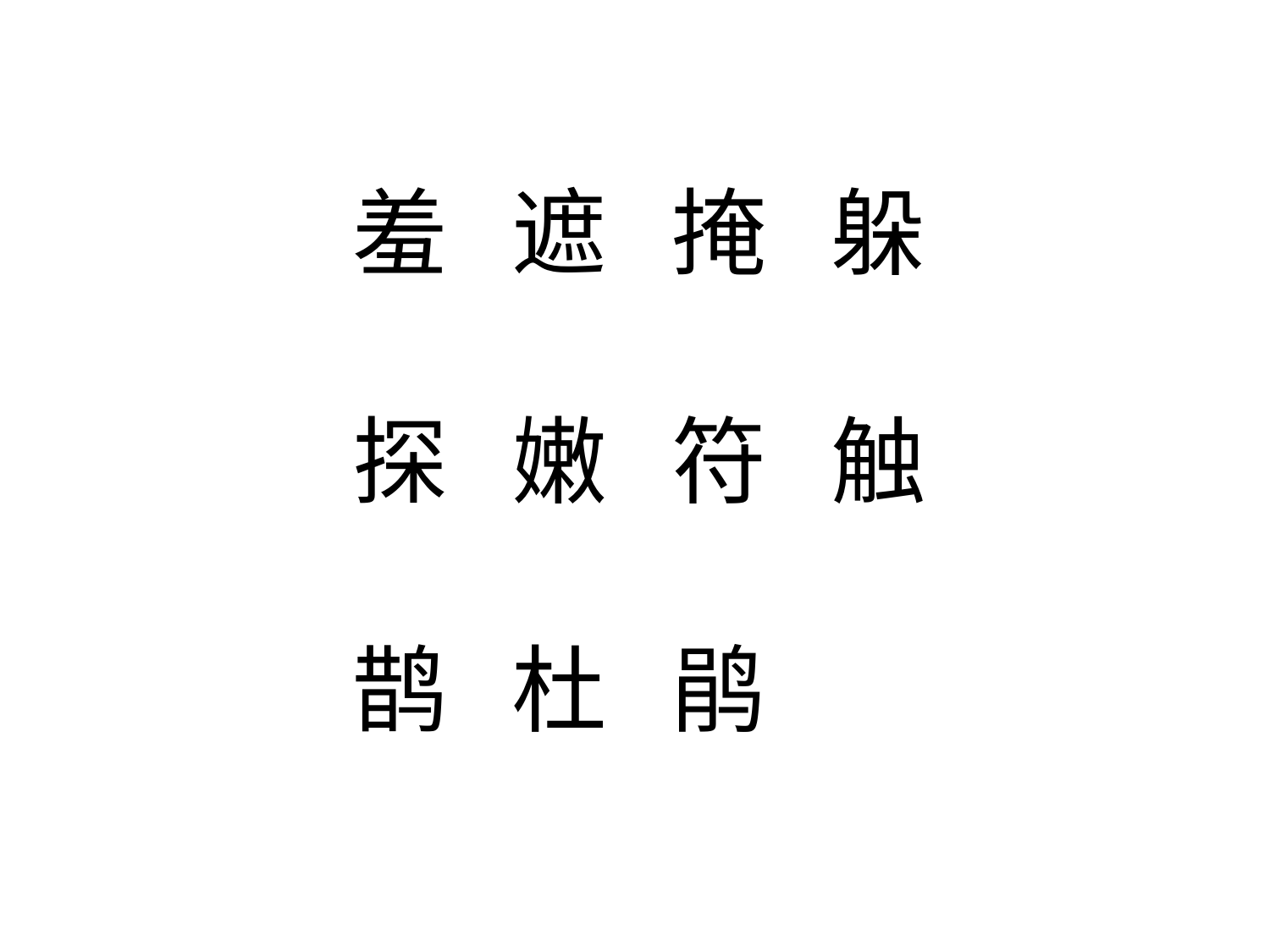

羞   遮   掩   躲

探   嫩   符   触

鹊   杜   鹃